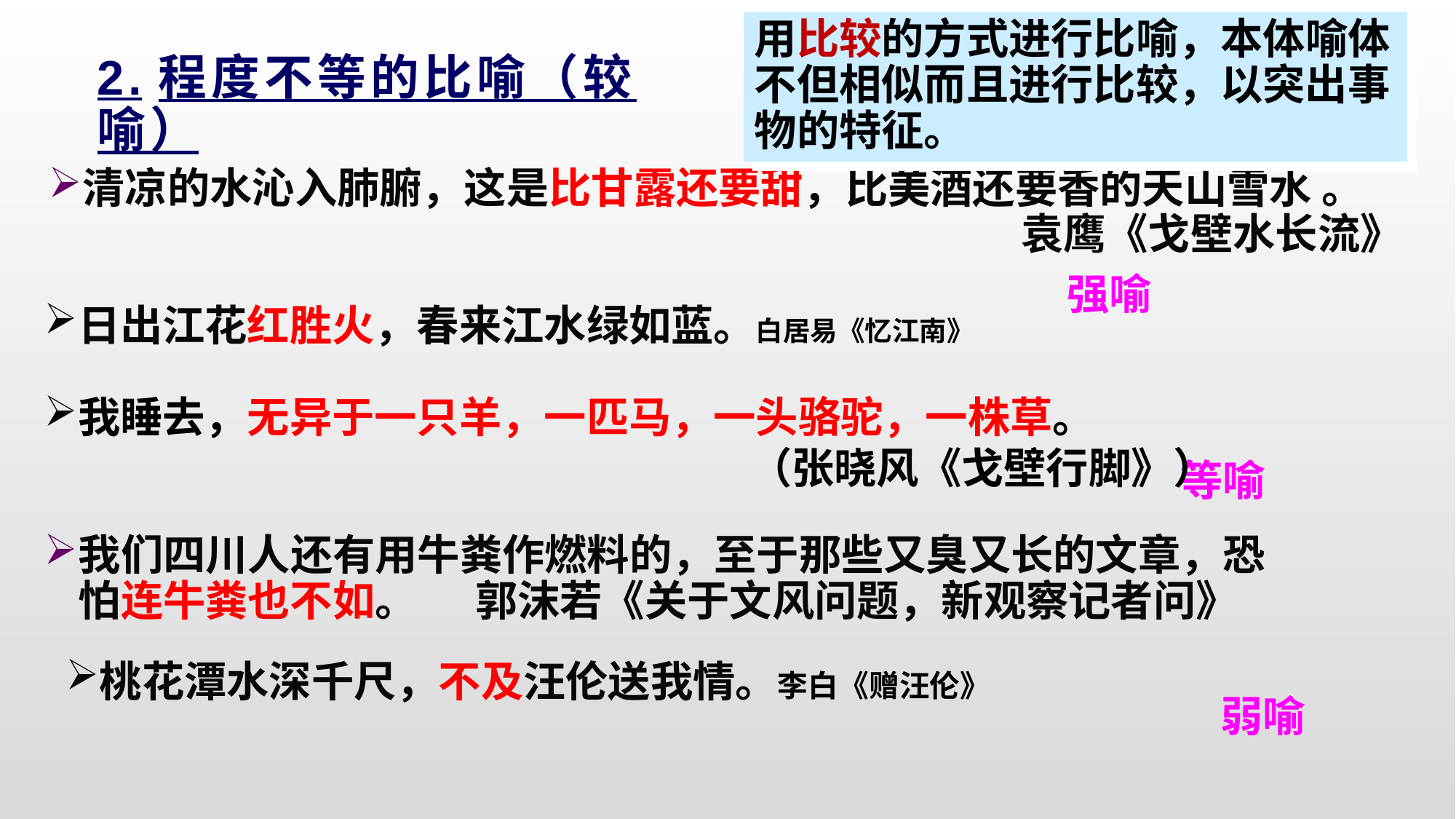

用比较的方式进行比喻，本体喻体不但相似而且进行比较，以突出事物的特征。
# 2.程度不等的比喻（较喻）
清凉的水沁入肺腑，这是比甘露还要甜，比美酒还要香的天山雪水 。               袁鹰《戈壁水长流》
强喻
日出江花红胜火，春来江水绿如蓝。白居易《忆江南》
我睡去，无异于一只羊，一匹马，一头骆驼，一株草。
           （张晓风《戈壁行脚》）
等喻
我们四川人还有用牛粪作燃料的，至于那些又臭又长的文章，恐怕连牛粪也不如。      郭沫若《关于文风问题，新观察记者问》
桃花潭水深千尺，不及汪伦送我情。李白《赠汪伦》
弱喻